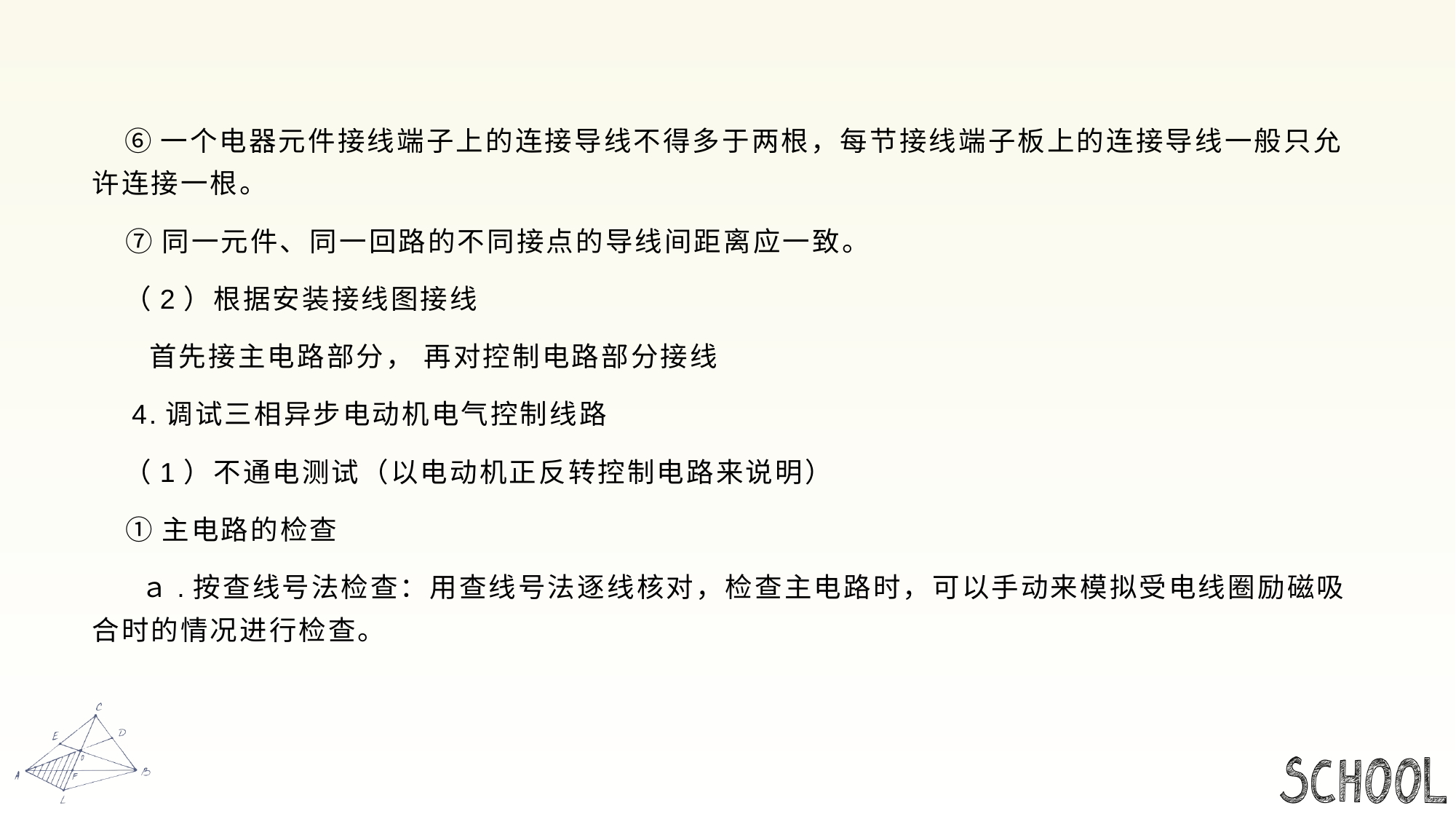

#
    ⑥一个电器元件接线端子上的连接导线不得多于两根，每节接线端子板上的连接导线一般只允许连接一根。
    ⑦同一元件、同一回路的不同接点的导线间距离应一致。
   （2）根据安装接线图接线
      首先接主电路部分， 再对控制电路部分接线
    4.调试三相异步电动机电气控制线路
   （1）不通电测试（以电动机正反转控制电路来说明）
    ①主电路的检查
     ａ.按查线号法检查：用查线号法逐线核对，检查主电路时，可以手动来模拟受电线圈励磁吸合时的情况进行检查。